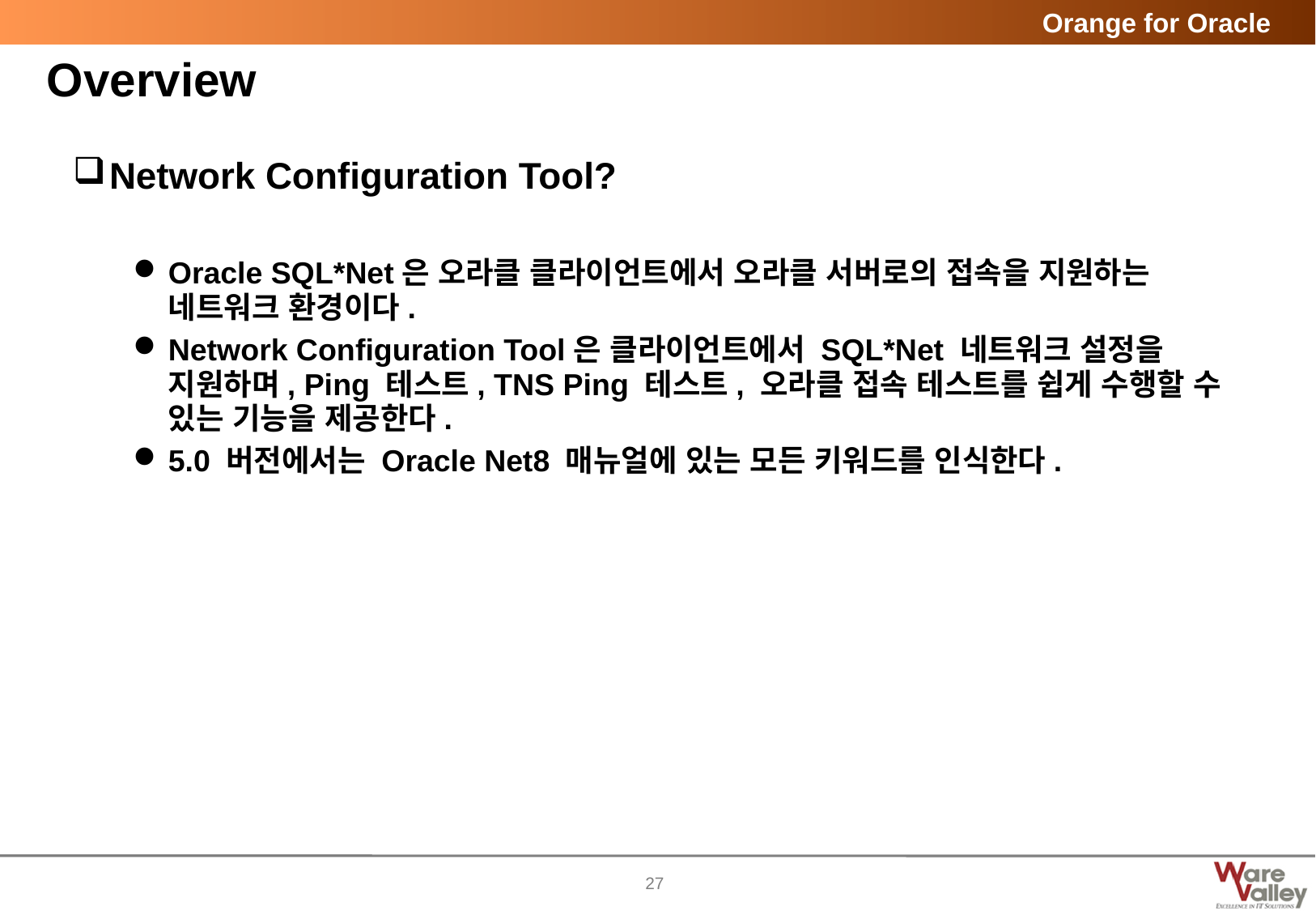

# Overview
Network Configuration Tool?

Oracle SQL*Net은 오라클 클라이언트에서 오라클 서버로의 접속을 지원하는 네트워크 환경이다.
Network Configuration Tool은 클라이언트에서 SQL*Net 네트워크 설정을 지원하며, Ping 테스트, TNS Ping 테스트, 오라클 접속 테스트를 쉽게 수행할 수 있는 기능을 제공한다.
5.0 버전에서는 Oracle Net8 매뉴얼에 있는 모든 키워드를 인식한다.